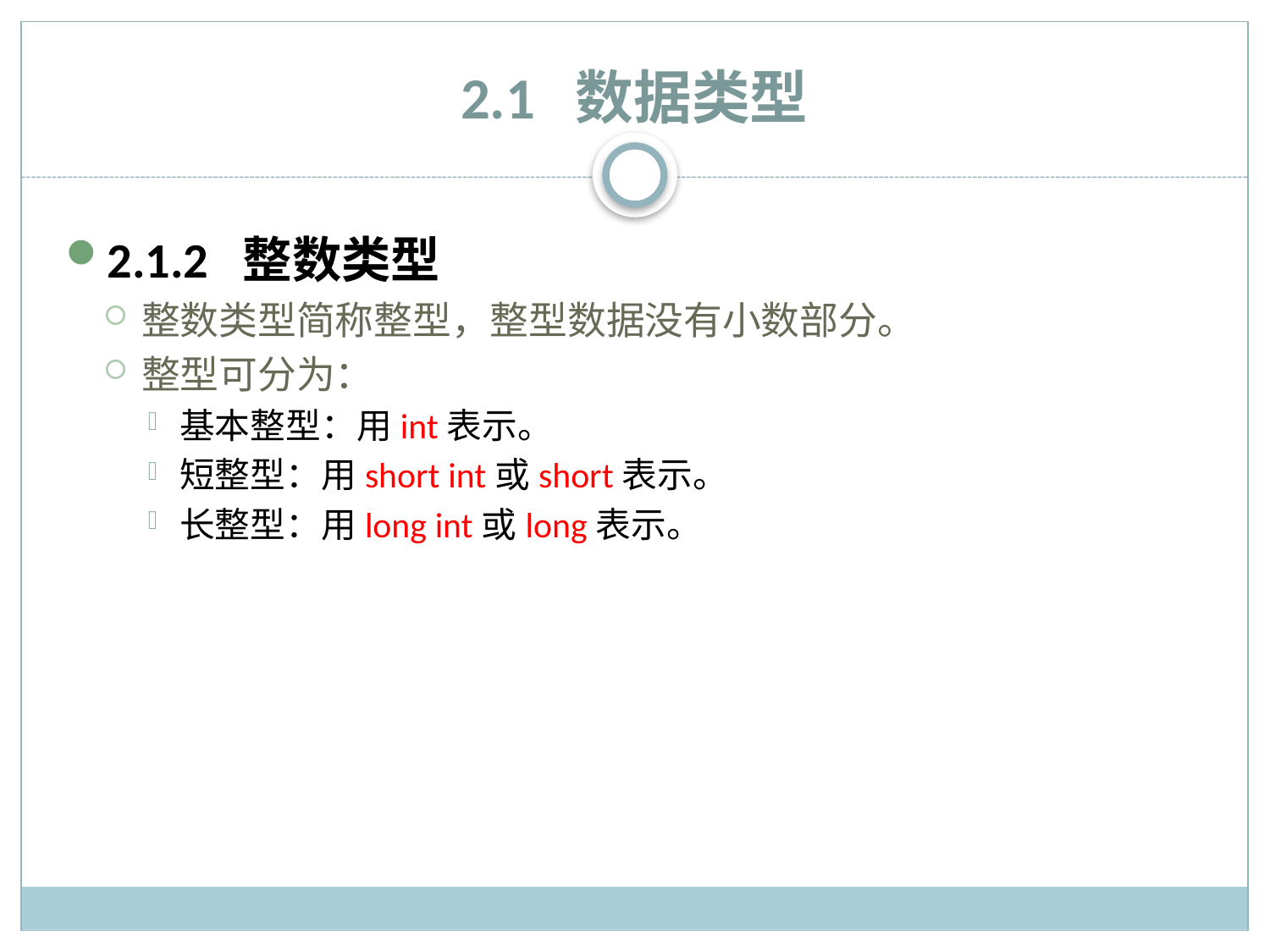

# 2.1  数据类型
2.1.2  整数类型
整数类型简称整型，整型数据没有小数部分。
整型可分为：
基本整型：用int表示。
短整型：用short int或short表示。
长整型：用long int或long表示。